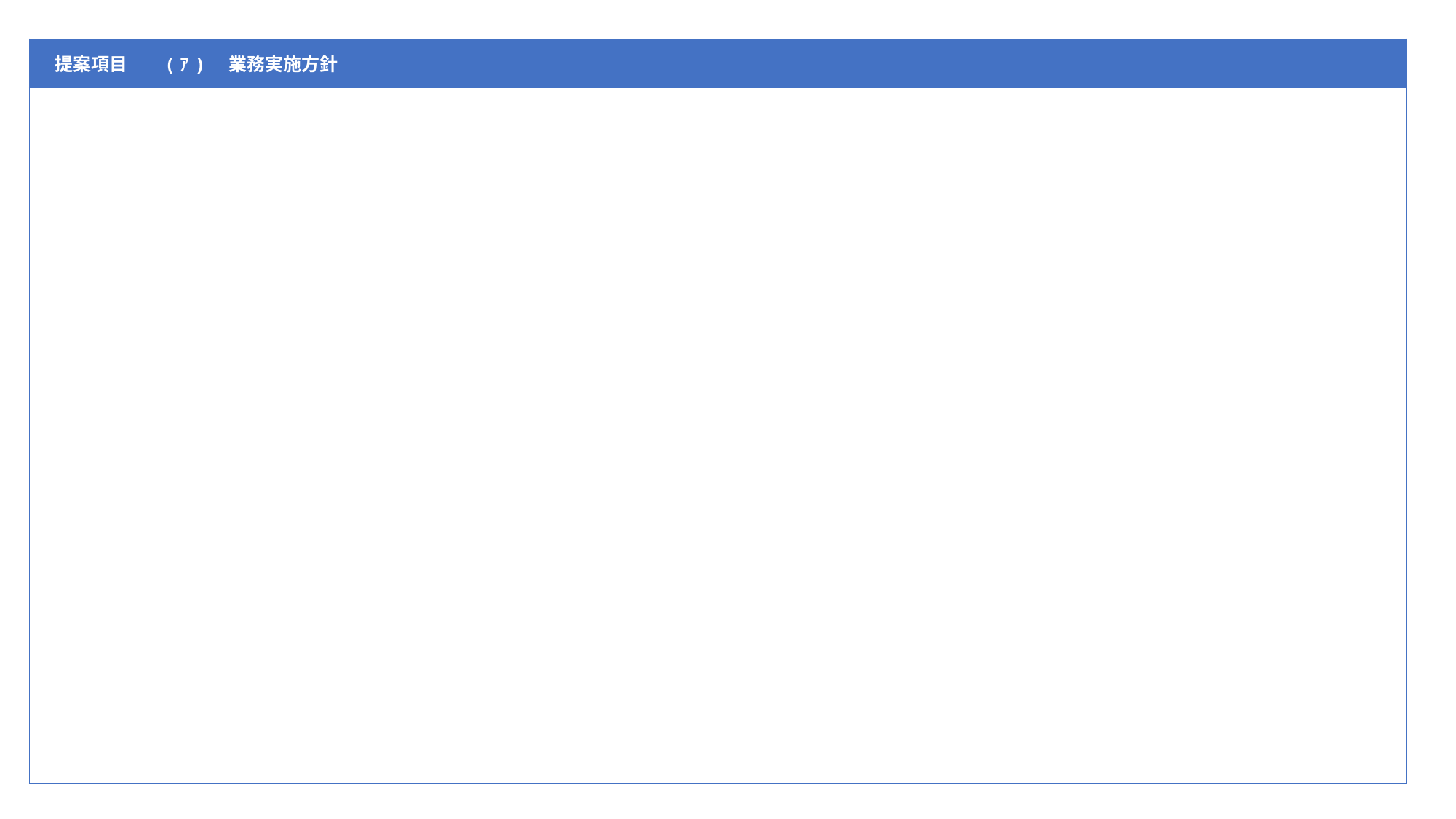

| 提案項目 | (ｱ)　業務実施方針 |
| --- | --- |
|  |  |